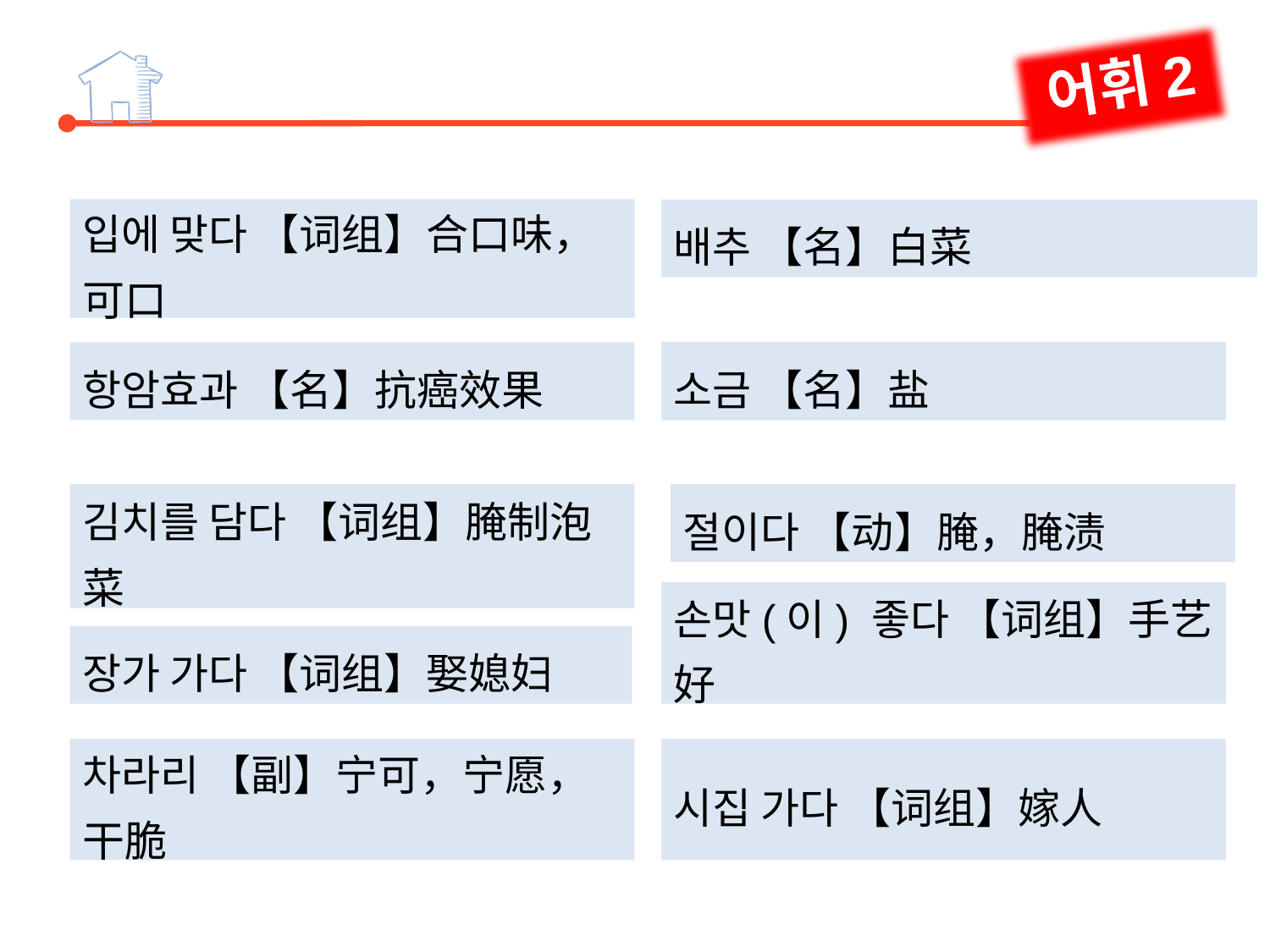

어휘2

입에 맞다 【词组】合口味，可口
배추 【名】白菜
소금 【名】盐
항암효과 【名】抗癌效果
절이다 【动】腌，腌渍
김치를 담다 【词组】腌制泡菜
손맛(이) 좋다 【词组】手艺好
장가 가다 【词组】娶媳妇
차라리 【副】宁可，宁愿，干脆
시집 가다 【词组】嫁人